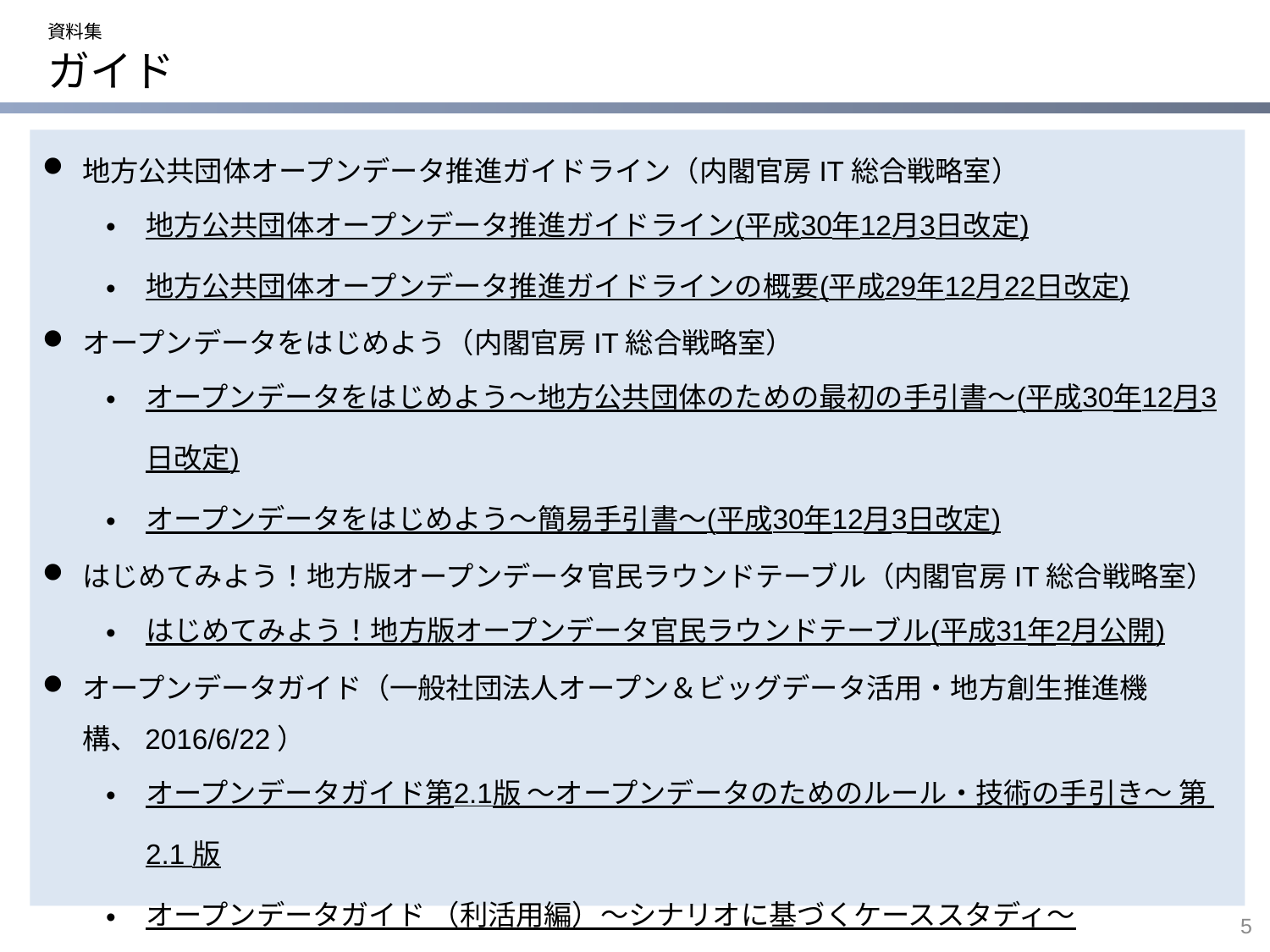

資料集
# ガイド
地方公共団体オープンデータ推進ガイドライン（内閣官房IT総合戦略室）
地方公共団体オープンデータ推進ガイドライン(平成30年12月3日改定)
地方公共団体オープンデータ推進ガイドラインの概要(平成29年12月22日改定)
オープンデータをはじめよう（内閣官房IT総合戦略室）
オープンデータをはじめよう～地方公共団体のための最初の手引書～(平成30年12月3日改定)
オープンデータをはじめよう～簡易手引書～(平成30年12月3日改定)
はじめてみよう！地方版オープンデータ官民ラウンドテーブル（内閣官房IT総合戦略室）
はじめてみよう！地方版オープンデータ官民ラウンドテーブル(平成31年2月公開)
オープンデータガイド（一般社団法人オープン＆ビッグデータ活用・地方創生推進機構、2016/6/22）
オープンデータガイド第2.1版 ～オープンデータのためのルール・技術の手引き～ 第 2.1 版
オープンデータガイド （利活用編）～シナリオに基づくケーススタディ～
オープンデータ取組ガイド（地方公共団体情報システム機構、2015/3）
オープンデータ取組ガイド
5